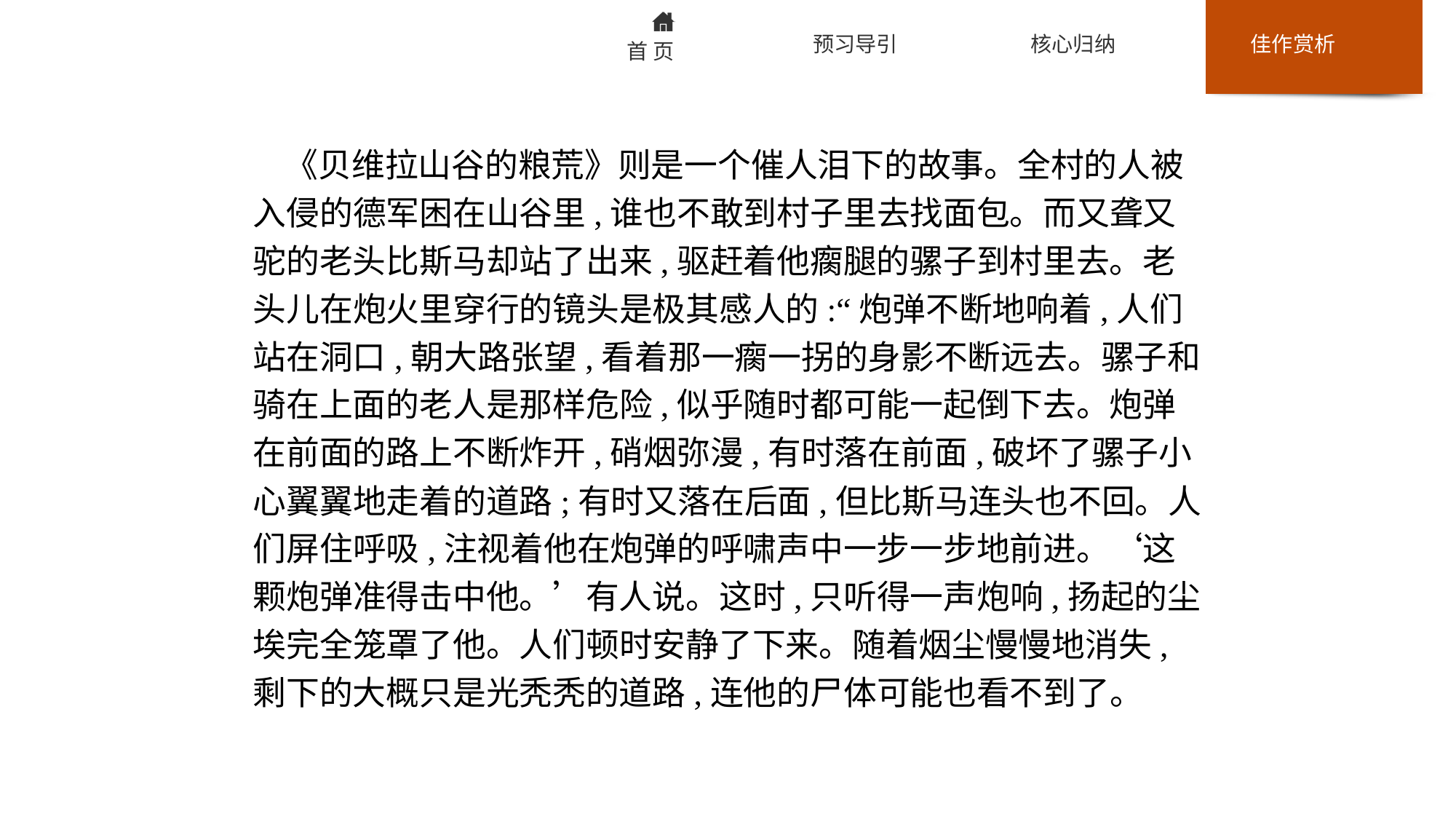

《贝维拉山谷的粮荒》则是一个催人泪下的故事。全村的人被入侵的德军困在山谷里,谁也不敢到村子里去找面包。而又聋又驼的老头比斯马却站了出来,驱赶着他瘸腿的骡子到村里去。老头儿在炮火里穿行的镜头是极其感人的:“炮弹不断地响着,人们站在洞口,朝大路张望,看着那一瘸一拐的身影不断远去。骡子和骑在上面的老人是那样危险,似乎随时都可能一起倒下去。炮弹在前面的路上不断炸开,硝烟弥漫,有时落在前面,破坏了骡子小心翼翼地走着的道路;有时又落在后面,但比斯马连头也不回。人们屏住呼吸,注视着他在炮弹的呼啸声中一步一步地前进。‘这颗炮弹准得击中他。’有人说。这时,只听得一声炮响,扬起的尘埃完全笼罩了他。人们顿时安静了下来。随着烟尘慢慢地消失,剩下的大概只是光秃秃的道路,连他的尸体可能也看不到了。